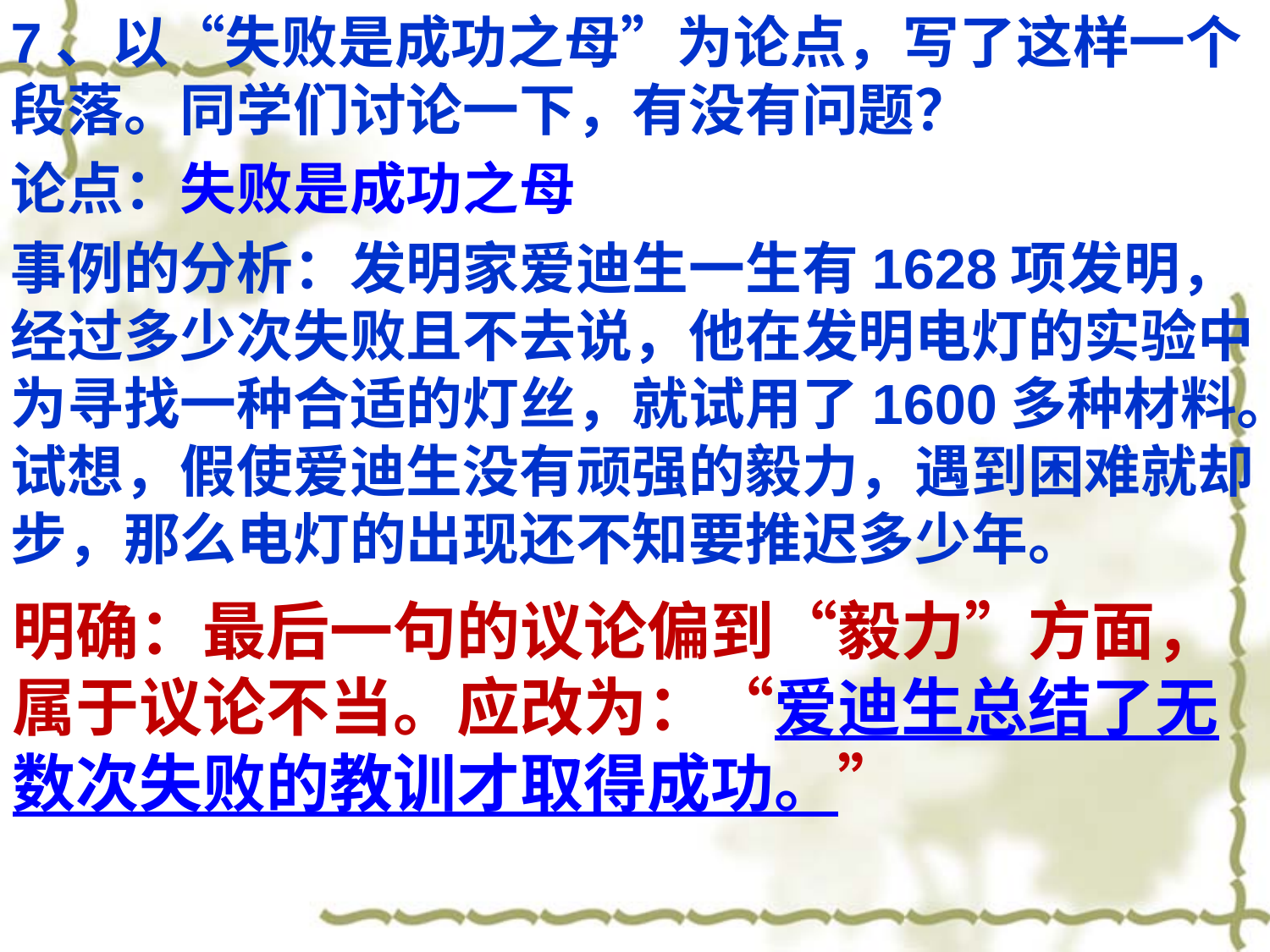

7、以“失败是成功之母”为论点，写了这样一个段落。同学们讨论一下，有没有问题？
论点：失败是成功之母
事例的分析：发明家爱迪生一生有1628项发明，经过多少次失败且不去说，他在发明电灯的实验中为寻找一种合适的灯丝，就试用了1600多种材料。试想，假使爱迪生没有顽强的毅力，遇到困难就却步，那么电灯的出现还不知要推迟多少年。

明确：最后一句的议论偏到“毅力”方面，属于议论不当。应改为：“爱迪生总结了无数次失败的教训才取得成功。”